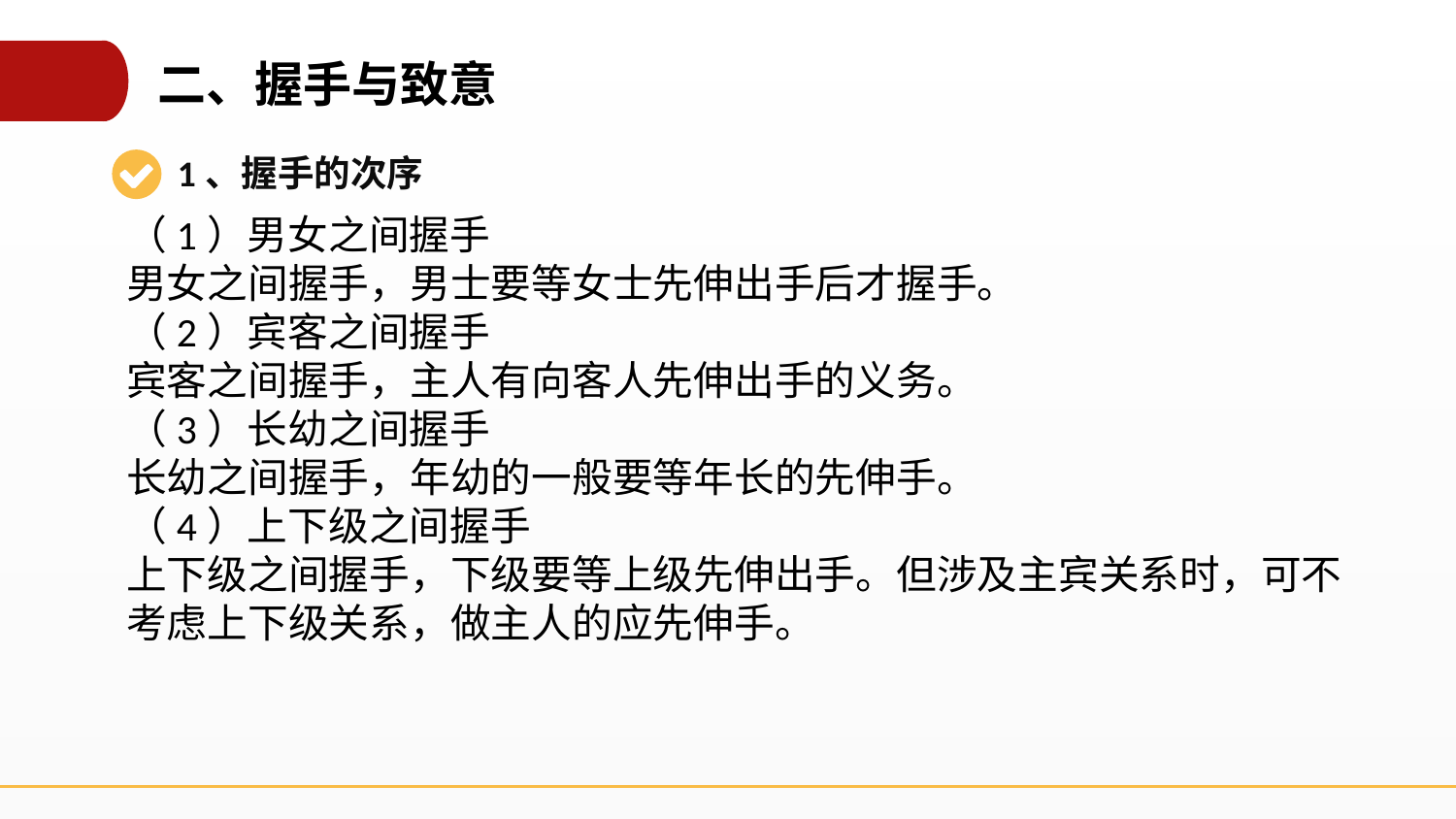

二、握手与致意

1、握手的次序
（1）男女之间握手
男女之间握手，男士要等女士先伸出手后才握手。
（2）宾客之间握手
宾客之间握手，主人有向客人先伸出手的义务。
（3）长幼之间握手
长幼之间握手，年幼的一般要等年长的先伸手。
（4）上下级之间握手
上下级之间握手，下级要等上级先伸出手。但涉及主宾关系时，可不考虑上下级关系，做主人的应先伸手。